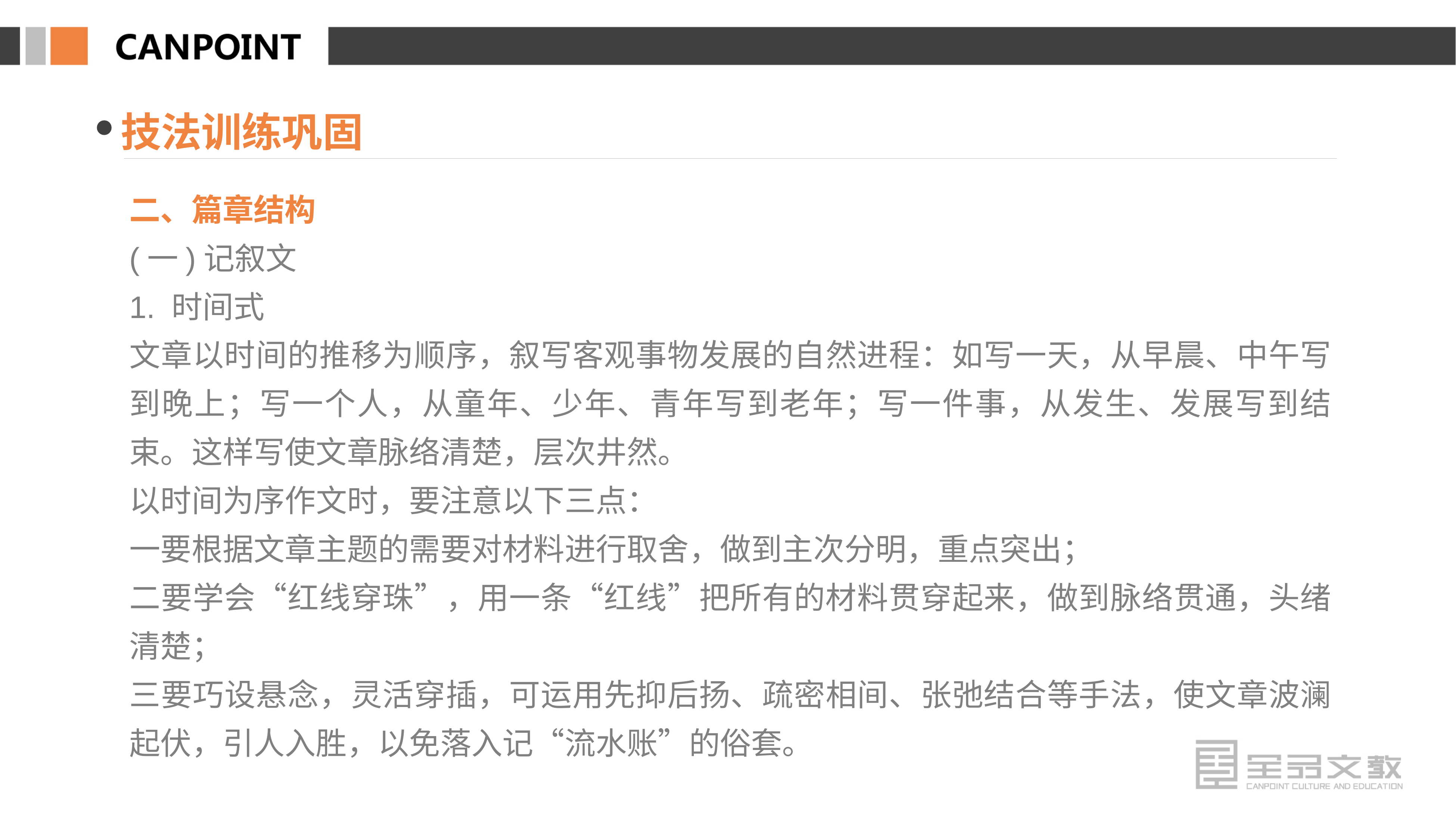

技法训练巩固

二、篇章结构
(一)记叙文
1. 时间式
文章以时间的推移为顺序，叙写客观事物发展的自然进程：如写一天，从早晨、中午写到晚上；写一个人，从童年、少年、青年写到老年；写一件事，从发生、发展写到结束。这样写使文章脉络清楚，层次井然。
以时间为序作文时，要注意以下三点：
一要根据文章主题的需要对材料进行取舍，做到主次分明，重点突出；
二要学会“红线穿珠”，用一条“红线”把所有的材料贯穿起来，做到脉络贯通，头绪清楚；
三要巧设悬念，灵活穿插，可运用先抑后扬、疏密相间、张弛结合等手法，使文章波澜起伏，引人入胜，以免落入记“流水账”的俗套。